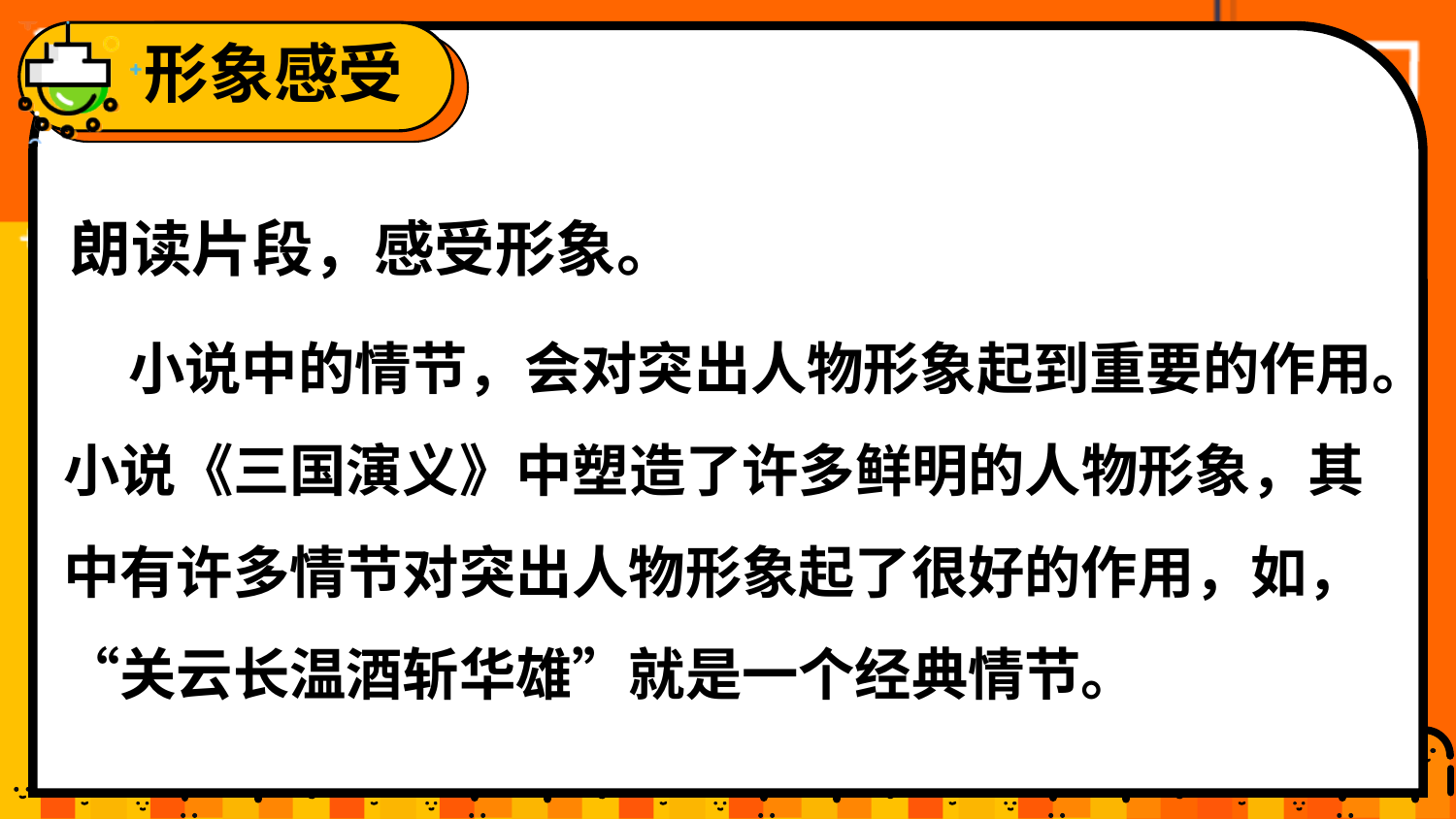

形象感受
朗读片段，感受形象。
    小说中的情节，会对突出人物形象起到重要的作用。小说《三国演义》中塑造了许多鲜明的人物形象，其中有许多情节对突出人物形象起了很好的作用，如，“关云长温酒斩华雄”就是一个经典情节。